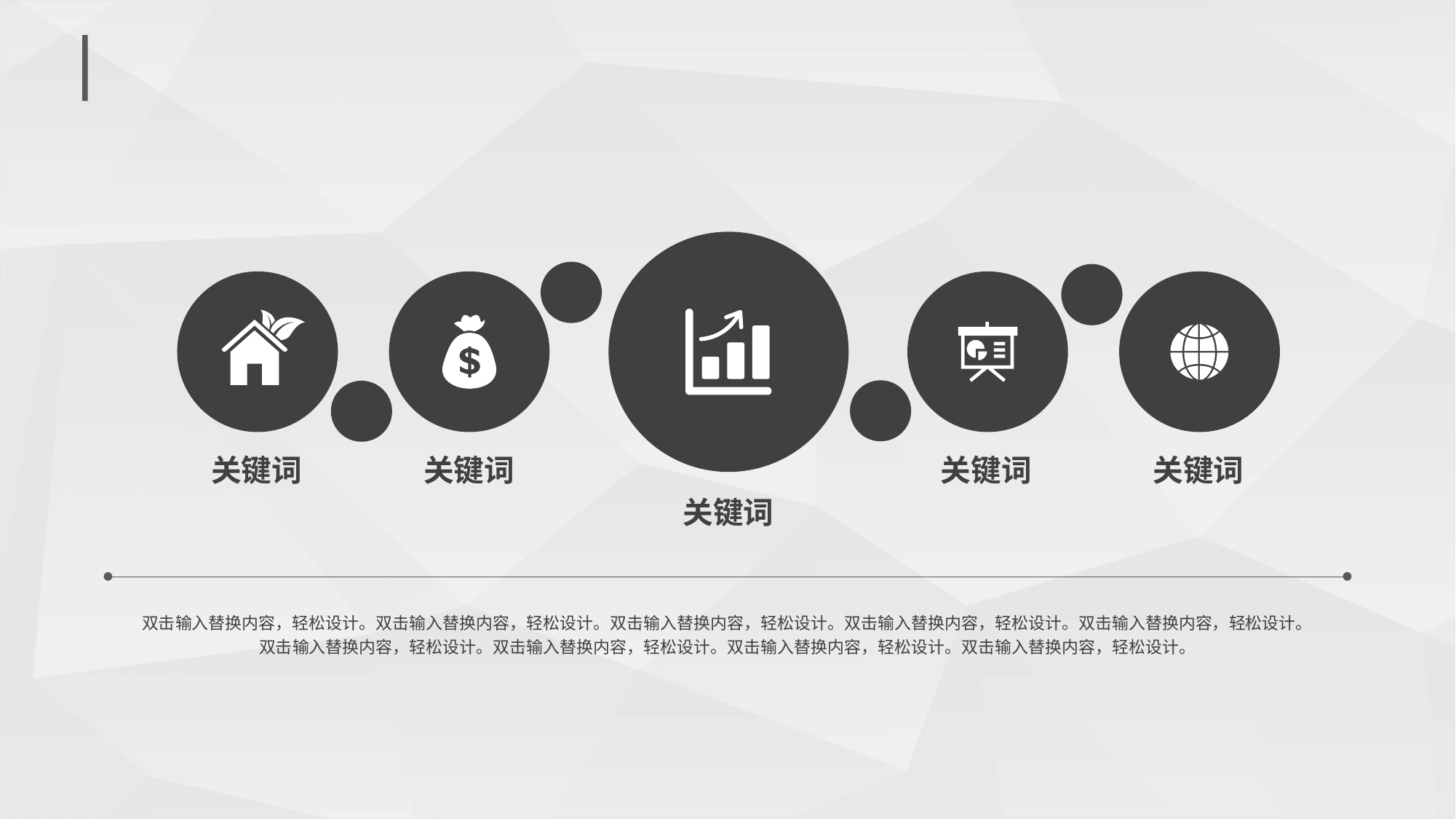

#

关键词
关键词
关键词
关键词
关键词

双击输入替换内容，轻松设计。双击输入替换内容，轻松设计。双击输入替换内容，轻松设计。双击输入替换内容，轻松设计。双击输入替换内容，轻松设计。双击输入替换内容，轻松设计。双击输入替换内容，轻松设计。双击输入替换内容，轻松设计。双击输入替换内容，轻松设计。